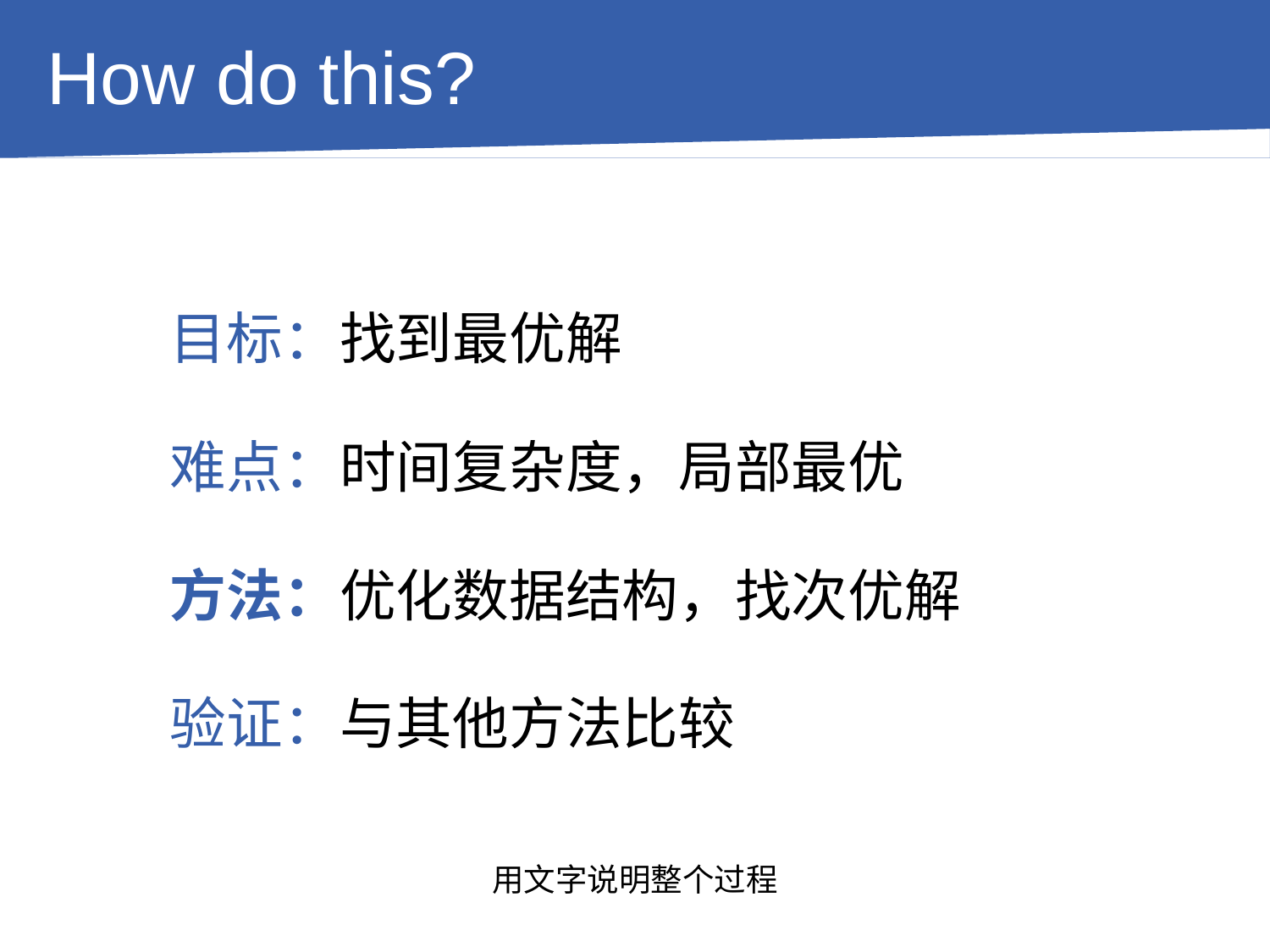

How do this?
目标：找到最优解
难点：时间复杂度，局部最优
方法：优化数据结构，找次优解
验证：与其他方法比较
用文字说明整个过程